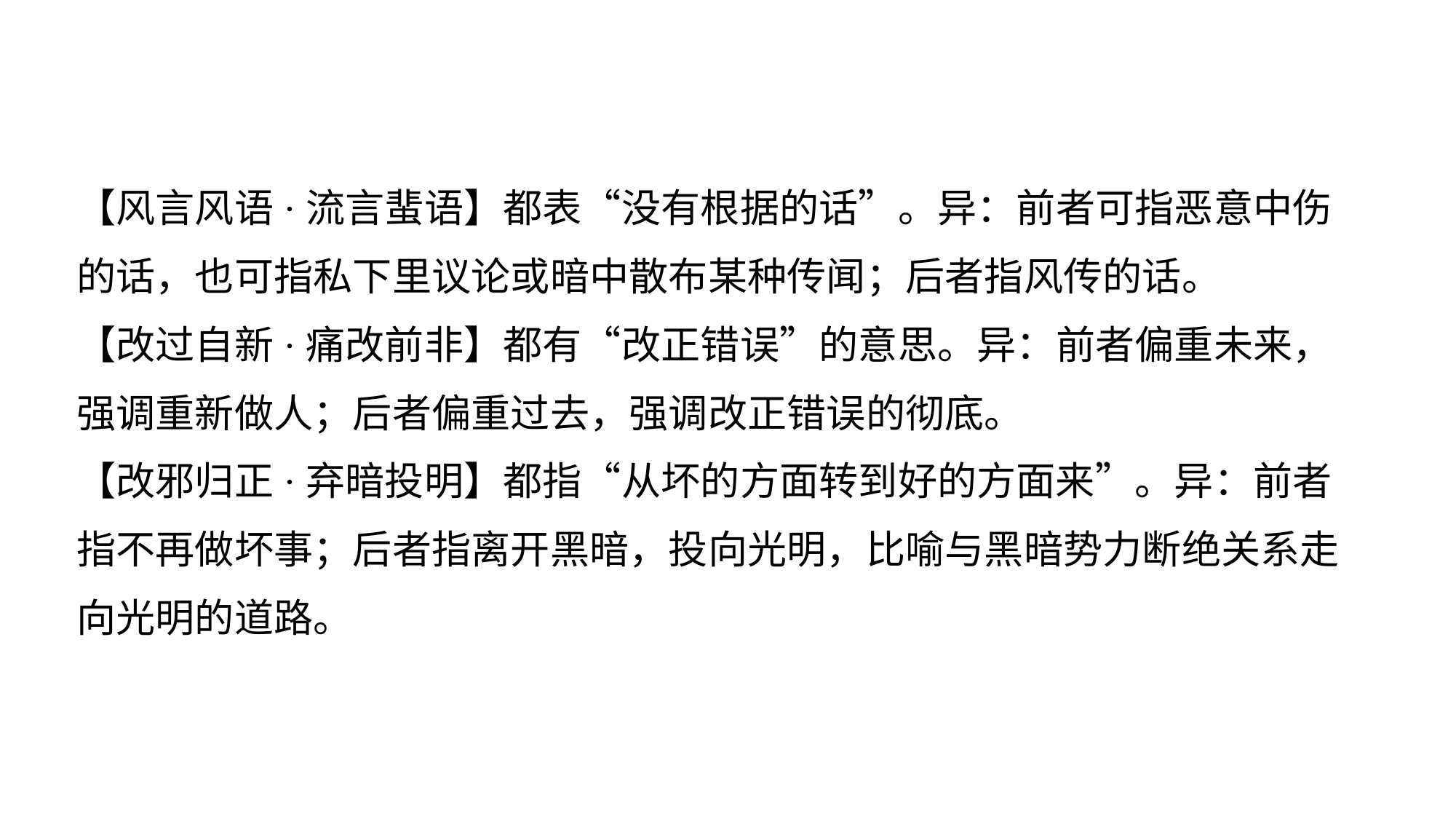

【风言风语·流言蜚语】都表“没有根据的话”。异：前者可指恶意中伤的话，也可指私下里议论或暗中散布某种传闻；后者指风传的话。
【改过自新·痛改前非】都有“改正错误”的意思。异：前者偏重未来，强调重新做人；后者偏重过去，强调改正错误的彻底。
【改邪归正·弃暗投明】都指“从坏的方面转到好的方面来”。异：前者指不再做坏事；后者指离开黑暗，投向光明，比喻与黑暗势力断绝关系走向光明的道路。